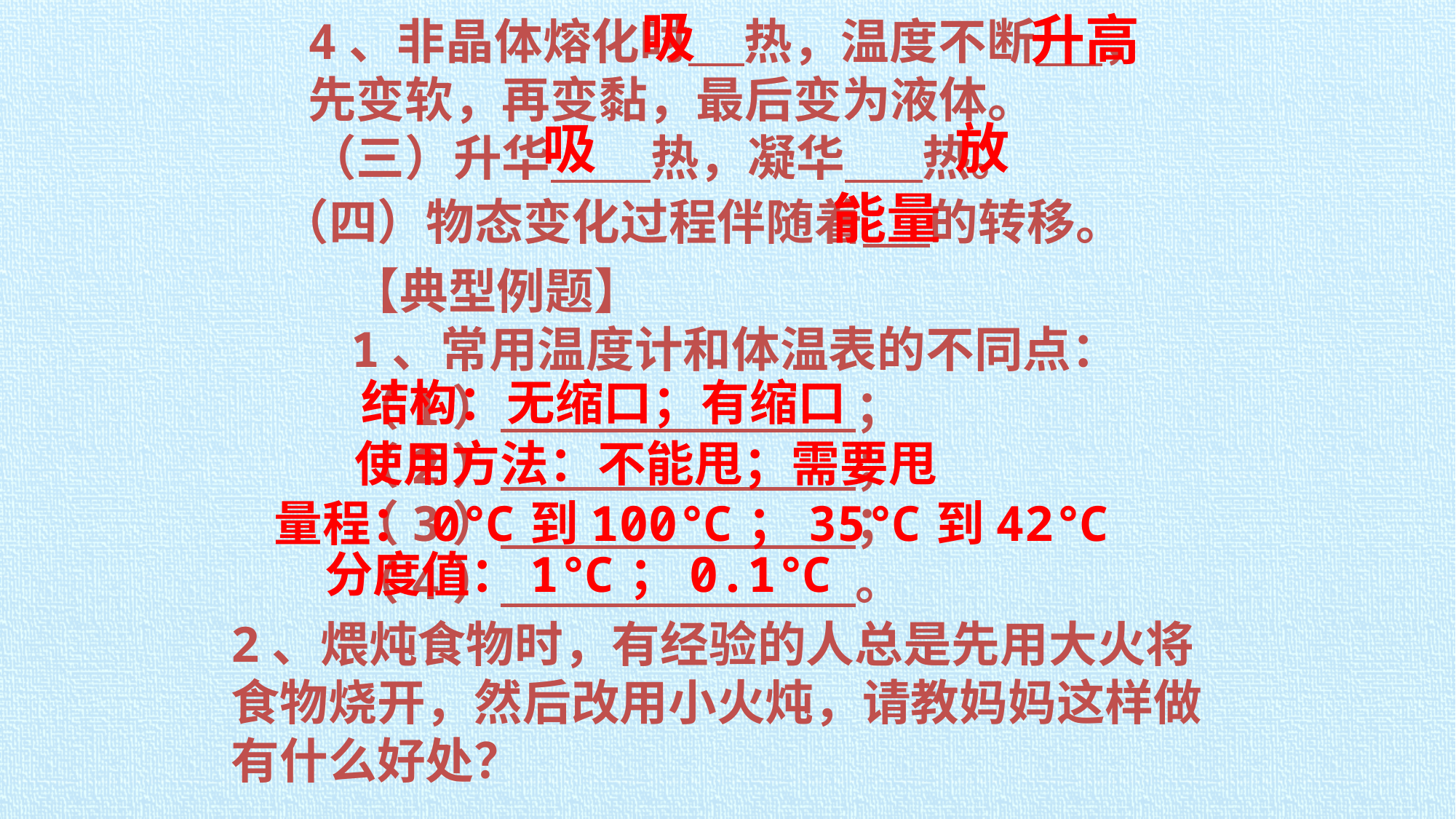

升高
吸
4、非晶体熔化时     热，温度不断      ，
先变软，再变黏，最后变为液体。
（三）升华         热，凝华       热。
吸
放
能量
（四）物态变化过程伴随着      的转移。
【典型例题】
1、常用温度计和体温表的不同点：
（1）                                ；
（2）                                ；
（3）                                ；
（4）                                。
结构：无缩口；有缩口
使用方法：不能甩；需要甩
量程：0℃到100℃；35℃到42℃
分度值：1℃；0.1℃
2、煨炖食物时，有经验的人总是先用大火将食物烧开，然后改用小火炖，请教妈妈这样做有什么好处？